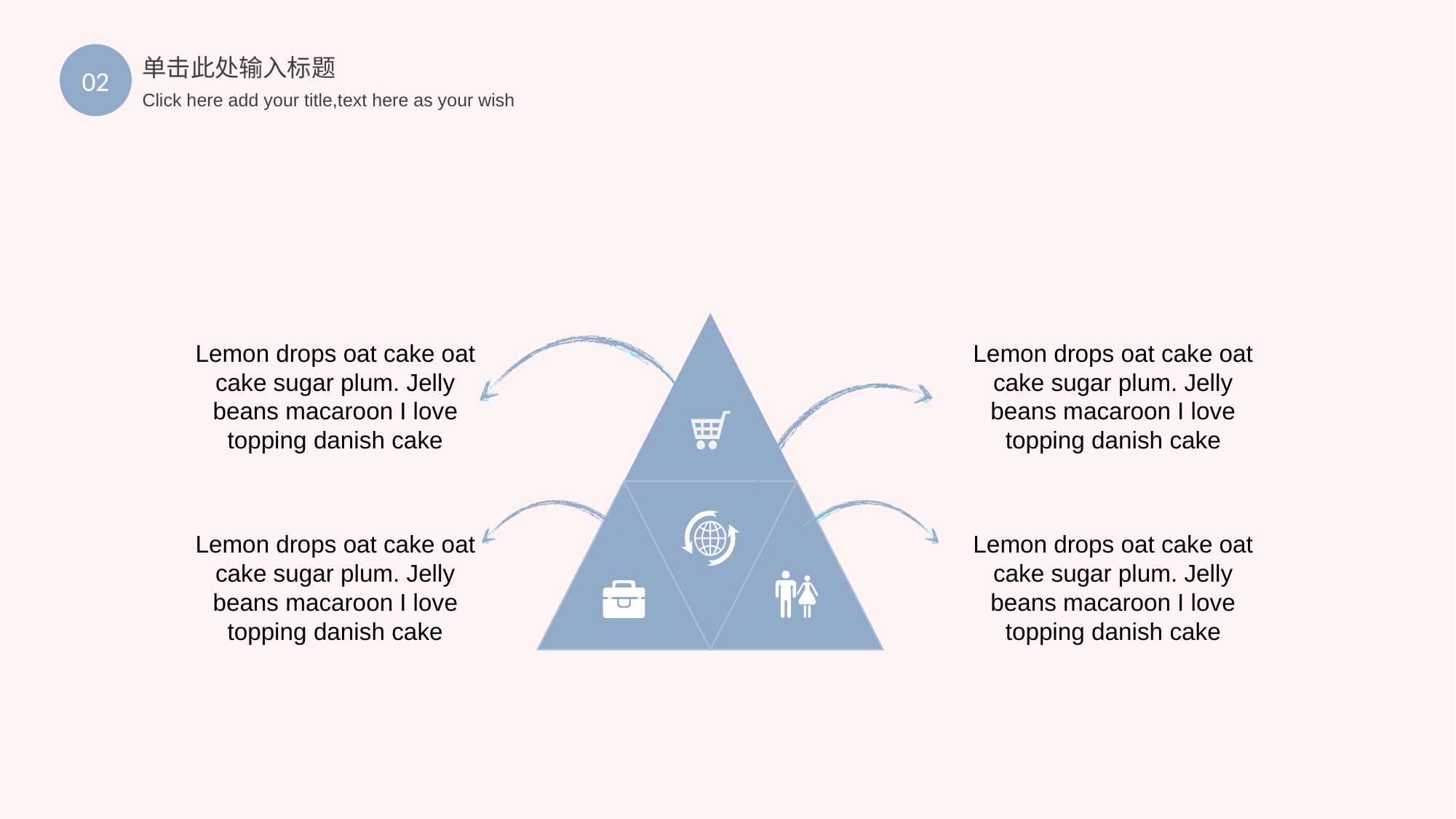

02
单击此处输入标题
Click here add your title,text here as your wish

Lemon drops oat cake oat cake sugar plum. Jelly beans macaroon I love topping danish cake
Lemon drops oat cake oat cake sugar plum. Jelly beans macaroon I love topping danish cake
Lemon drops oat cake oat cake sugar plum. Jelly beans macaroon I love topping danish cake
Lemon drops oat cake oat cake sugar plum. Jelly beans macaroon I love topping danish cake